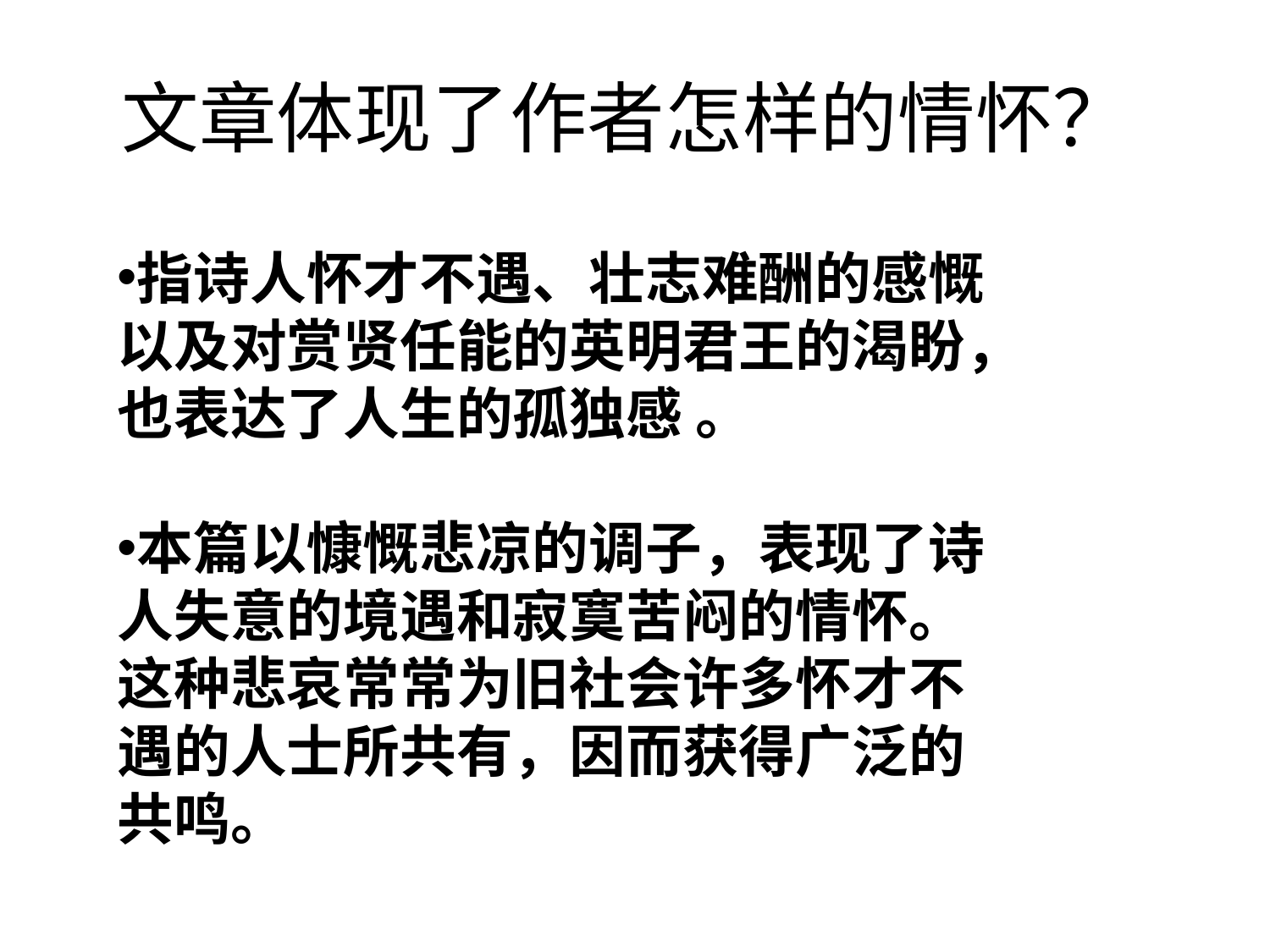

# 文章体现了作者怎样的情怀？
指诗人怀才不遇、壮志难酬的感慨以及对赏贤任能的英明君王的渴盼，也表达了人生的孤独感 。

本篇以慷慨悲凉的调子，表现了诗人失意的境遇和寂寞苦闷的情怀。这种悲哀常常为旧社会许多怀才不遇的人士所共有，因而获得广泛的共鸣。